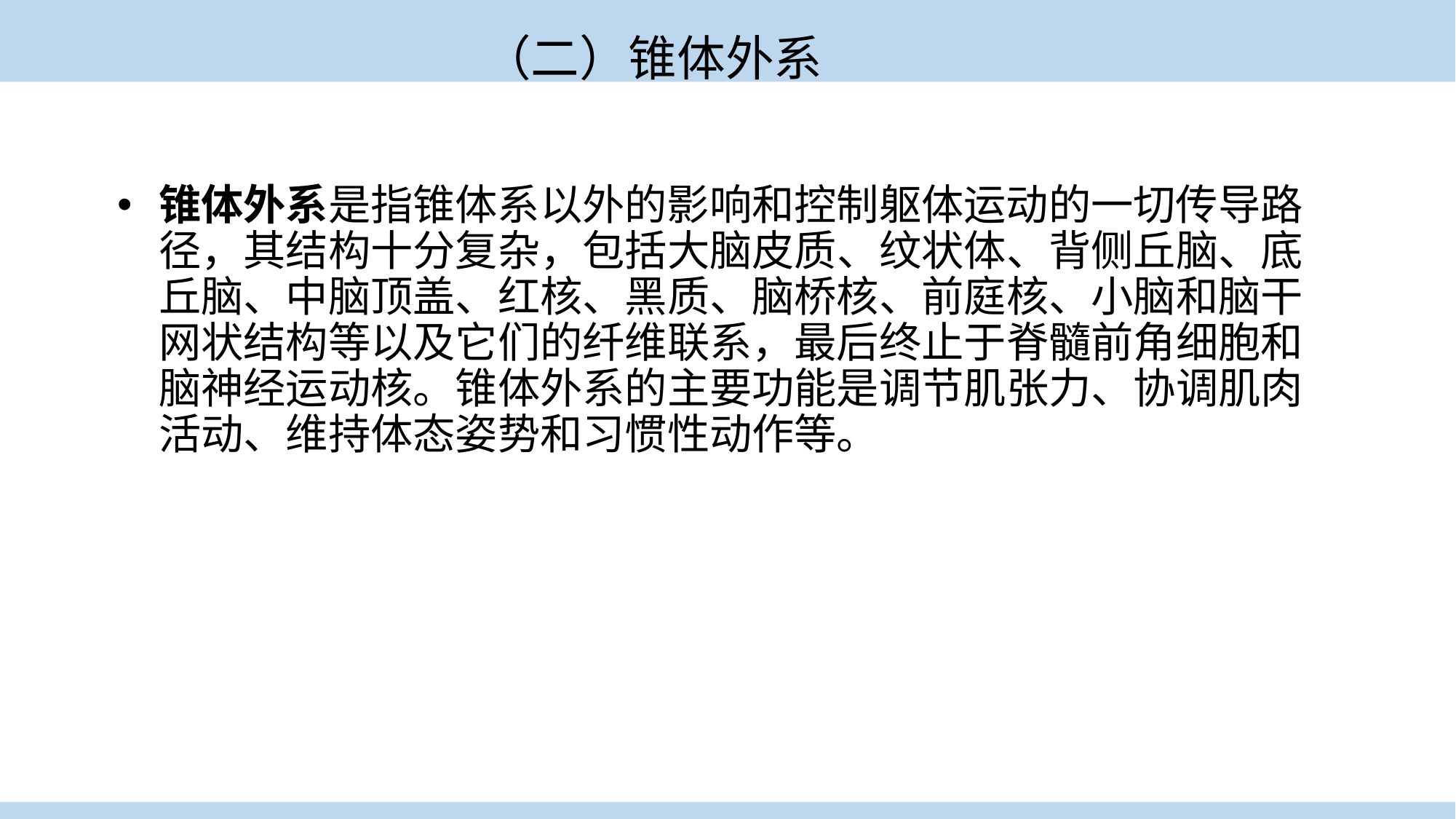

（二）锥体外系
锥体外系是指锥体系以外的影响和控制躯体运动的一切传导路径，其结构十分复杂，包括大脑皮质、纹状体、背侧丘脑、底丘脑、中脑顶盖、红核、黑质、脑桥核、前庭核、小脑和脑干网状结构等以及它们的纤维联系，最后终止于脊髓前角细胞和脑神经运动核。锥体外系的主要功能是调节肌张力、协调肌肉活动、维持体态姿势和习惯性动作等。